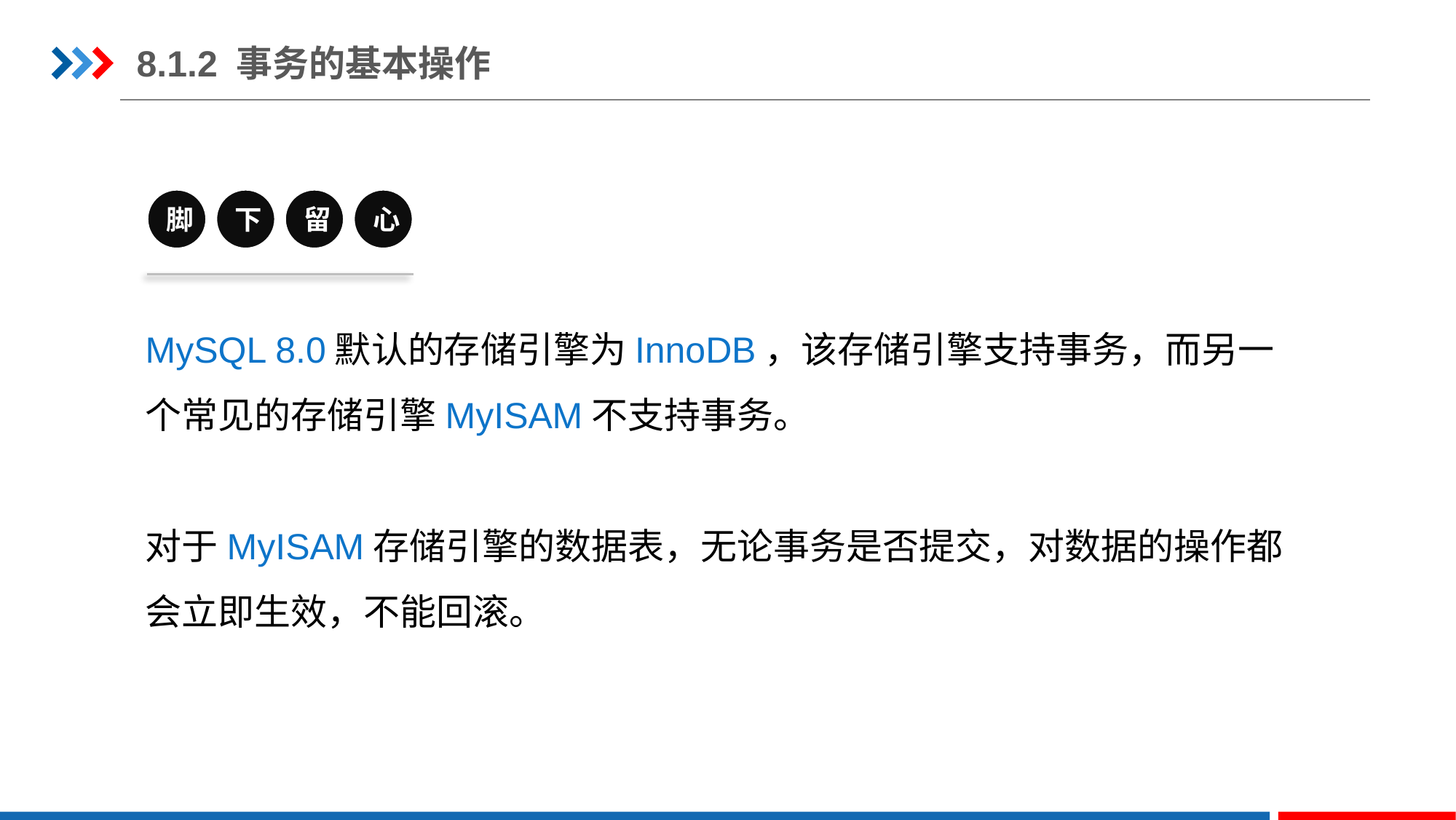

8.1.2 事务的基本操作
脚
下
留
心
MySQL 8.0默认的存储引擎为InnoDB，该存储引擎支持事务，而另一个常见的存储引擎MyISAM不支持事务。

对于MyISAM存储引擎的数据表，无论事务是否提交，对数据的操作都会立即生效，不能回滚。